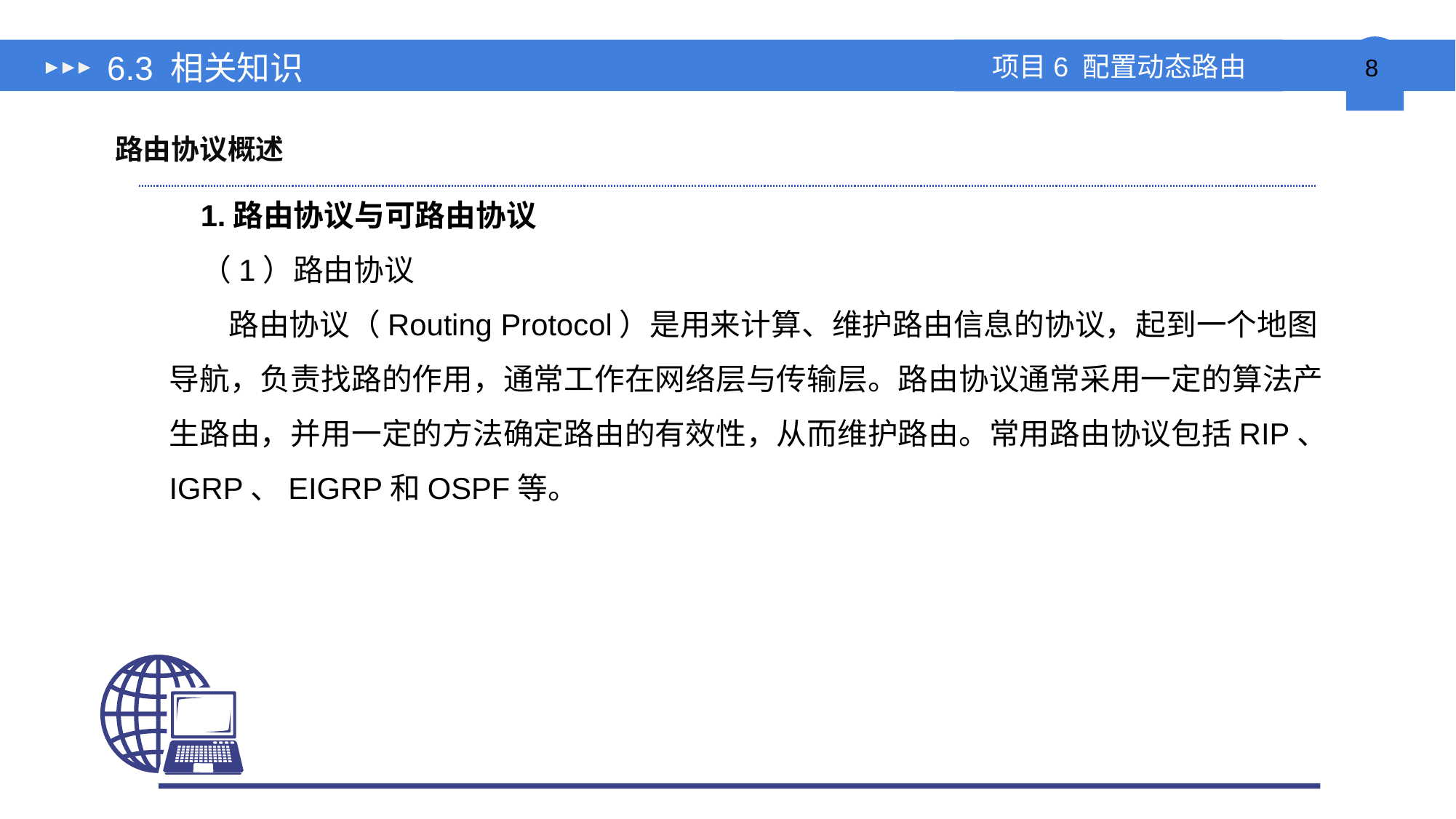

# 6.3 相关知识
路由协议概述
1.路由协议与可路由协议
（1）路由协议
   路由协议（Routing Protocol）是用来计算、维护路由信息的协议，起到一个地图导航，负责找路的作用，通常工作在网络层与传输层。路由协议通常采用一定的算法产生路由，并用一定的方法确定路由的有效性，从而维护路由。常用路由协议包括RIP、IGRP、EIGRP和OSPF等。